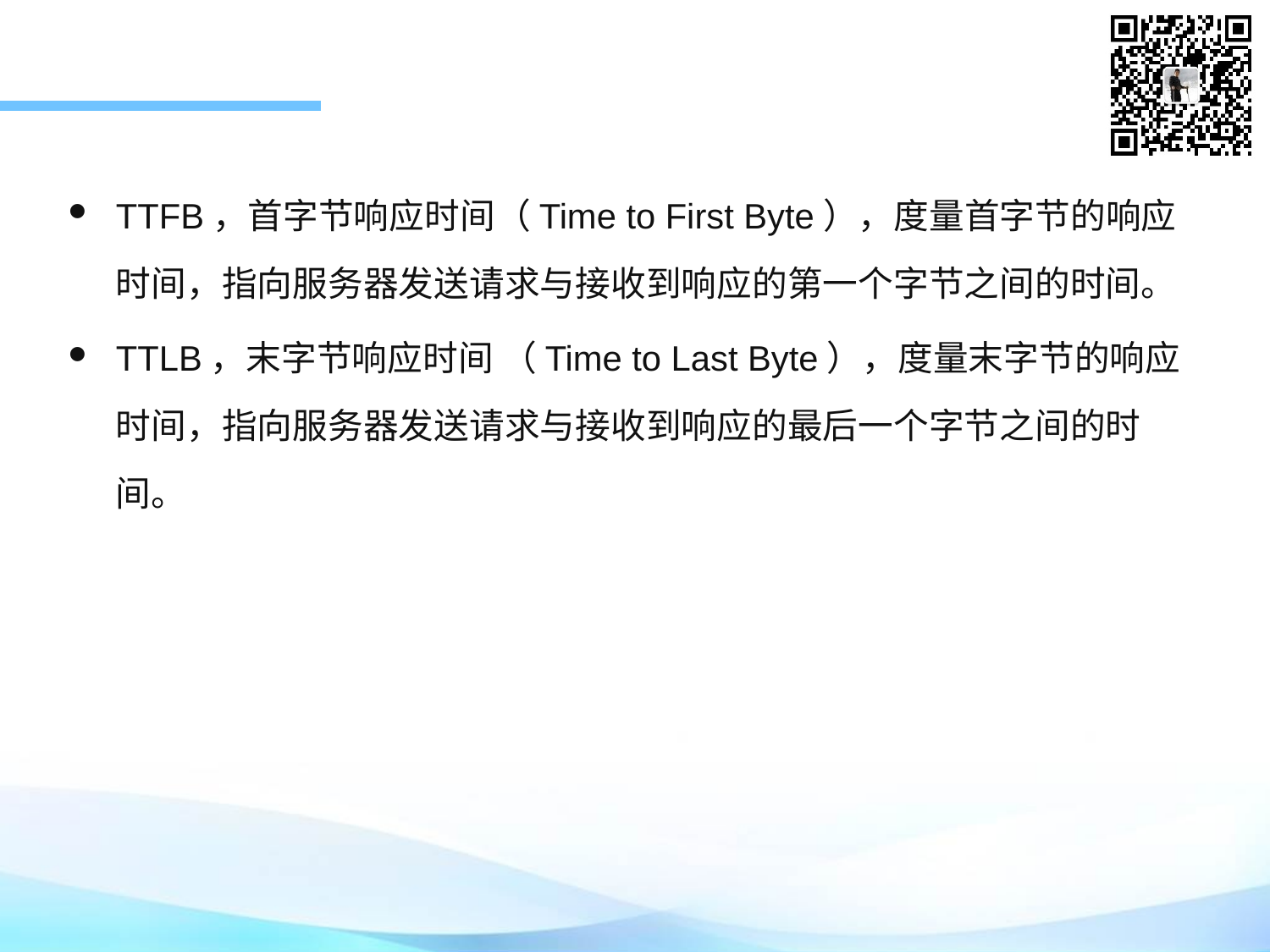

TTFB，首字节响应时间（Time to First Byte），度量首字节的响应时间，指向服务器发送请求与接收到响应的第一个字节之间的时间。
TTLB，末字节响应时间 （Time to Last Byte），度量末字节的响应时间，指向服务器发送请求与接收到响应的最后一个字节之间的时间。